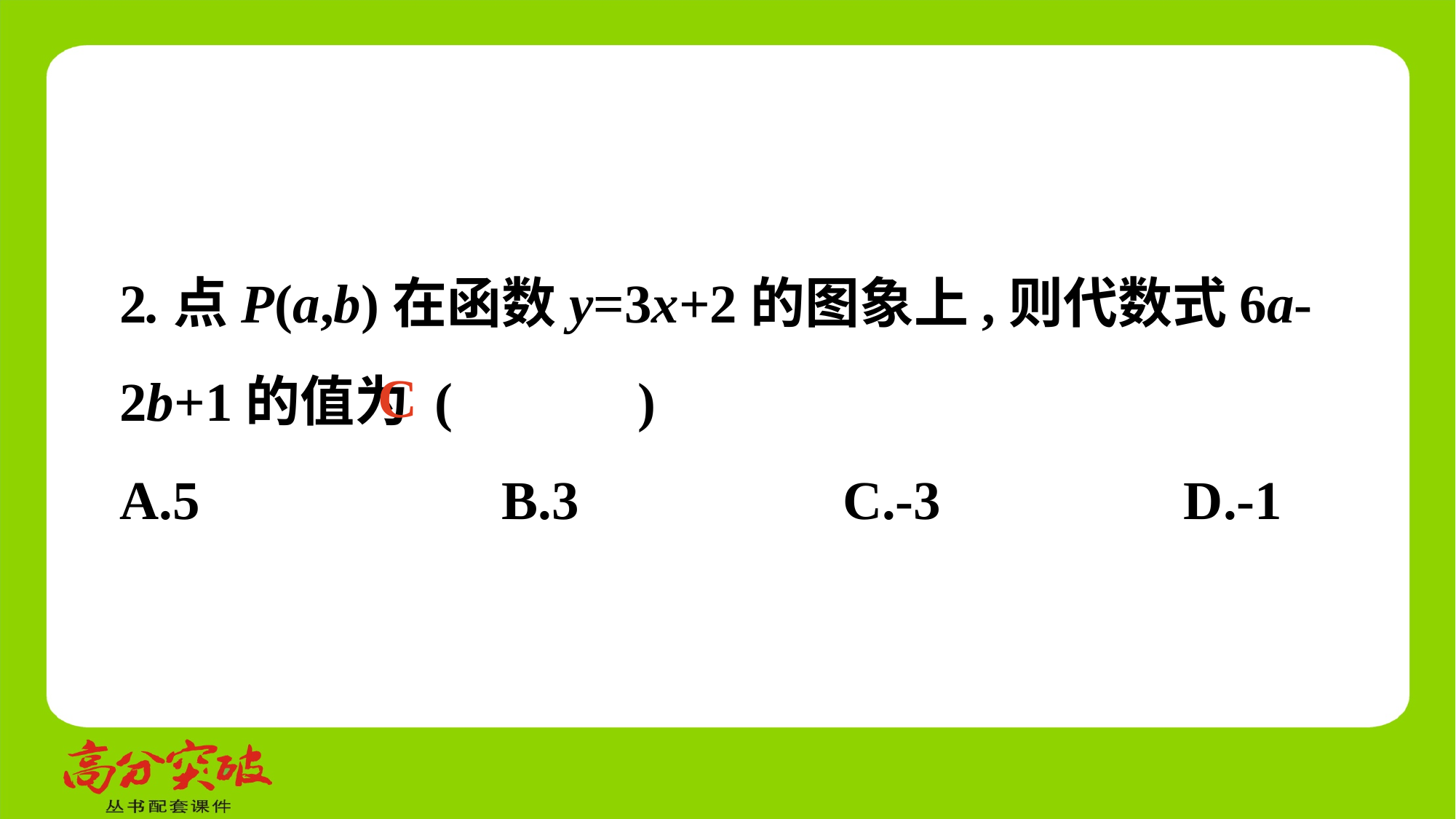

2.点P(a,b)在函数y=3x+2的图象上,则代数式6a-2b+1的值为 (　    　)
A.5	                    B.3	             C.-3	              D.-1
C